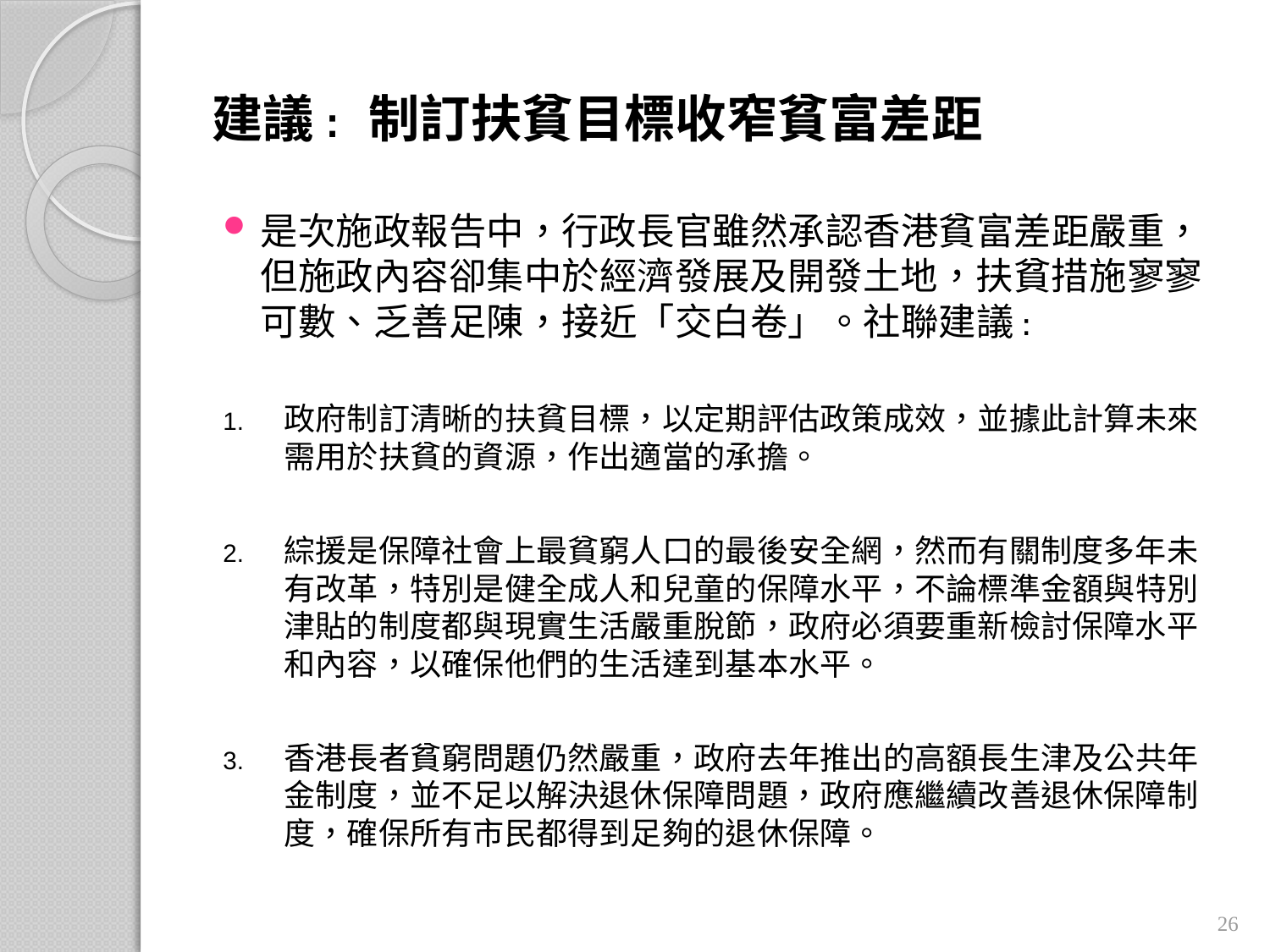

# 建議: 制訂扶貧目標收窄貧富差距
是次施政報告中，行政長官雖然承認香港貧富差距嚴重，但施政內容卻集中於經濟發展及開發土地，扶貧措施寥寥可數、乏善足陳，接近「交白卷」。社聯建議:

政府制訂清晰的扶貧目標，以定期評估政策成效，並據此計算未來需用於扶貧的資源，作出適當的承擔。

綜援是保障社會上最貧窮人口的最後安全網，然而有關制度多年未有改革，特別是健全成人和兒童的保障水平，不論標準金額與特別津貼的制度都與現實生活嚴重脫節，政府必須要重新檢討保障水平和內容，以確保他們的生活達到基本水平。

香港長者貧窮問題仍然嚴重，政府去年推出的高額長生津及公共年金制度，並不足以解決退休保障問題，政府應繼續改善退休保障制度，確保所有市民都得到足夠的退休保障。

26